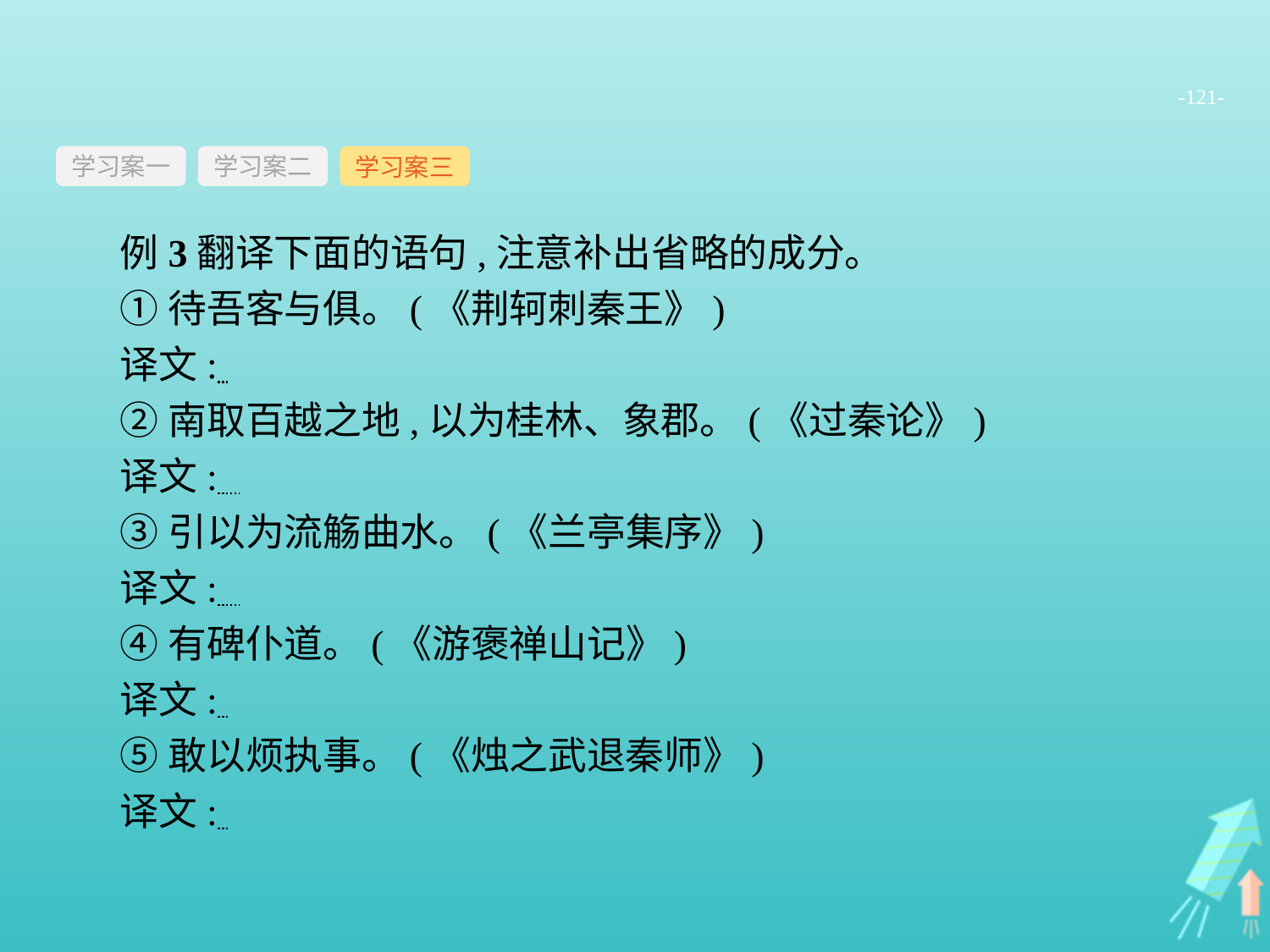

-121-
学习案一
学习案三
学习案二
例3翻译下面的语句,注意补出省略的成分。
①待吾客与俱。(《荆轲刺秦王》)
译文:
②南取百越之地,以为桂林、象郡。(《过秦论》)
译文:
③引以为流觞曲水。(《兰亭集序》)
译文:
④有碑仆道。(《游褒禅山记》)
译文:
⑤敢以烦执事。(《烛之武退秦师》)
译文: